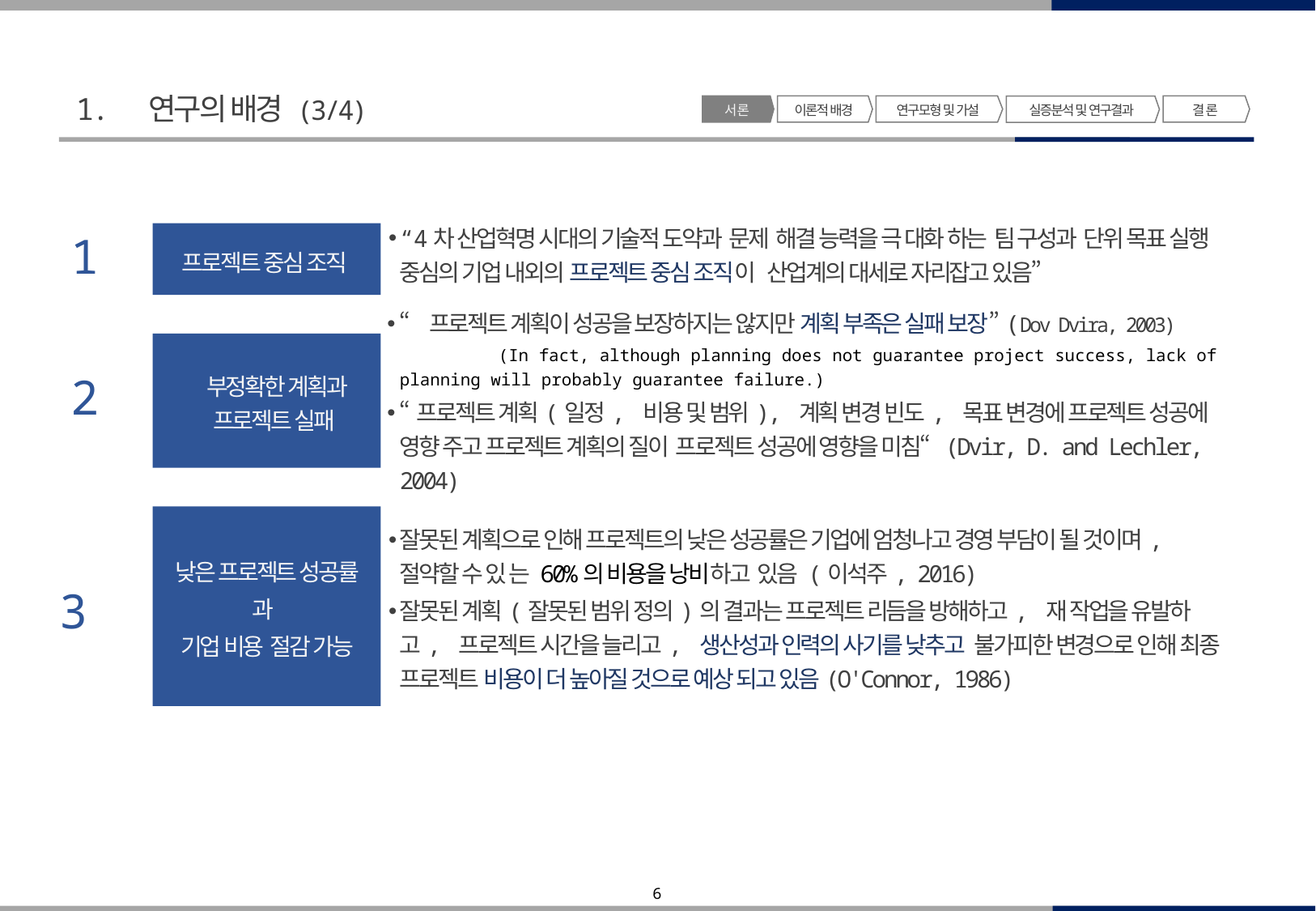

1.  연구의 배경 (3/4)
서  론
이론적 배경
연구모형 및 가설
결 론
실증분석 및 연구결과
“4차 산업혁명 시대의 기술적 도약과  문제  해결 능력을 극 대화 하는  팀 구성과  단위 목표 실행 중심의 기업 내외의 프로젝트 중심 조직이  산업계의 대세로 자리잡고 있음”
1
프로젝트 중심 조직
“프로젝트 계획이 성공을 보장하지는 않지만 계획 부족은 실패 보장”(Dov Dvira, 2003)
           (In fact, although planning does not guarantee project success, lack of planning will probably guarantee failure.)
“프로젝트 계획(일정, 비용 및 범위), 계획 변경 빈도, 목표 변경에 프로젝트 성공에 영향 주고 프로젝트 계획의 질이  프로젝트 성공에 영향을 미침“  (Dvir, D. and Lechler, 2004)
부정확한 계획과 프로젝트 실패
2
잘못된 계획으로 인해 프로젝트의 낮은 성공률은 기업에 엄청나고 경영 부담이 될 것이며, 절약할 수 있 는 60%의 비용을 낭비하고  있음 (이석주, 2016)
잘못된 계획(잘못된 범위 정의)의 결과는 프로젝트 리듬을 방해하고, 재 작업을 유발하고, 프로젝트 시간을 늘리고, 생산성과 인력의 사기를 낮추고  불가피한 변경으로 인해 최종 프로젝트 비용이 더 높아질 것으로 예상 되고 있음(O'Connor, 1986)
3
낮은 프로젝트 성공률
과
기업 비용  절감 가능